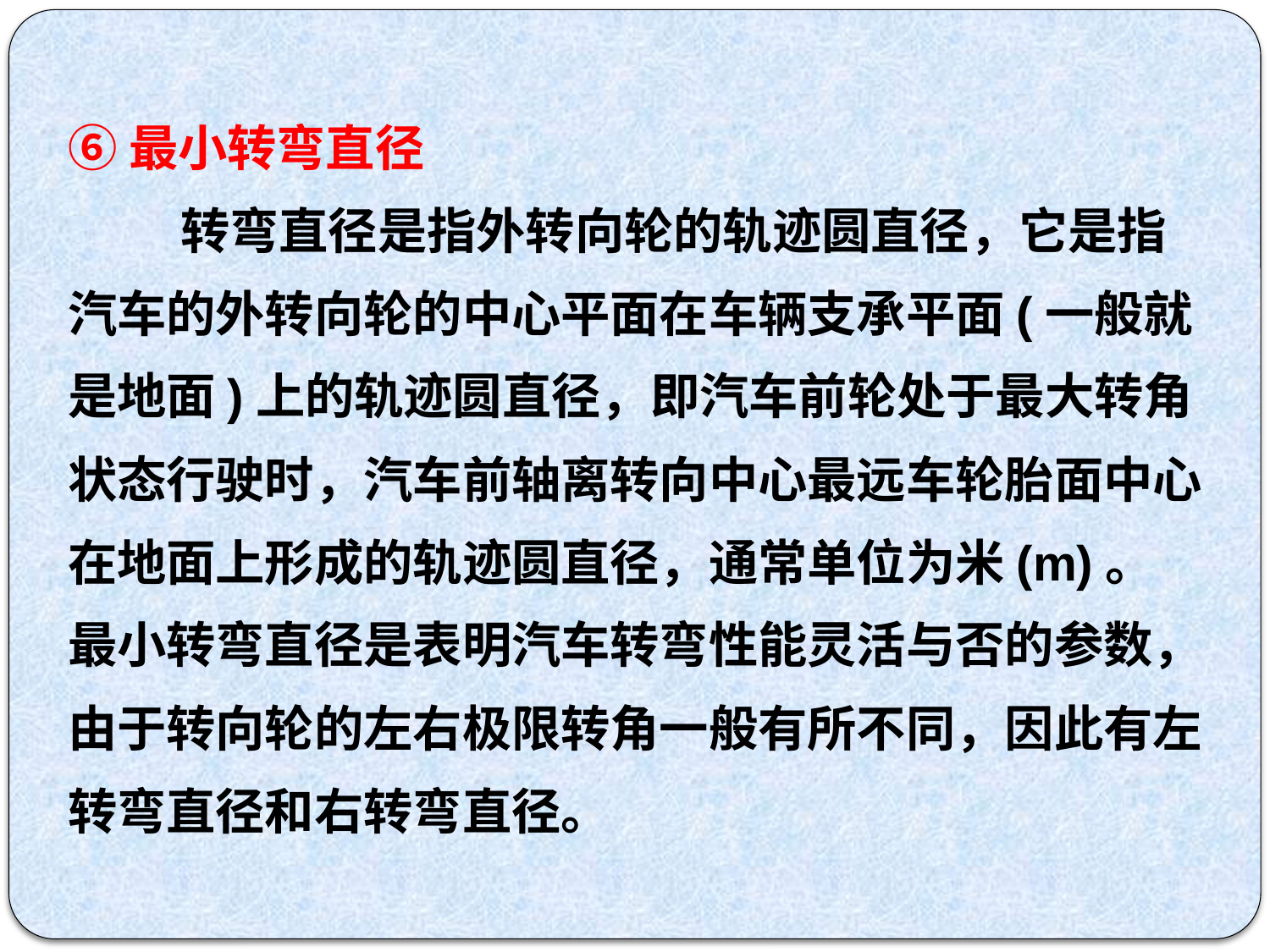

⑥最小转弯直径
         转弯直径是指外转向轮的轨迹圆直径，它是指汽车的外转向轮的中心平面在车辆支承平面(一般就是地面)上的轨迹圆直径，即汽车前轮处于最大转角状态行驶时，汽车前轴离转向中心最远车轮胎面中心在地面上形成的轨迹圆直径，通常单位为米(m)。最小转弯直径是表明汽车转弯性能灵活与否的参数，由于转向轮的左右极限转角一般有所不同，因此有左转弯直径和右转弯直径。